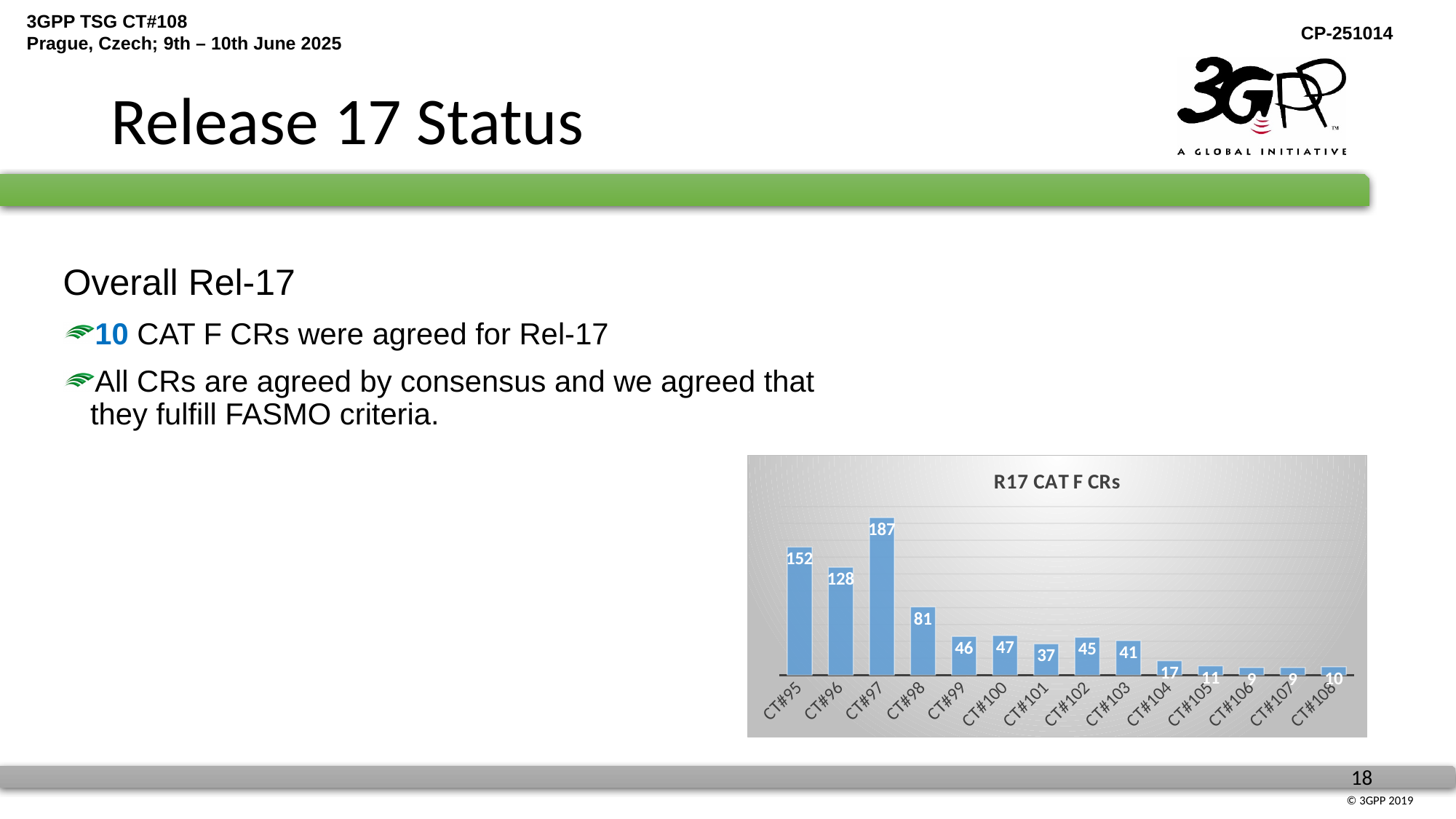

# Release 17 Status
Overall Rel-17
10 CAT F CRs were agreed for Rel-17
All CRs are agreed by consensus and we agreed that they fulfill FASMO criteria.

### Chart: R17 CAT F CRs

| Category | 系列 1 |
|---|---|
| CT#95 | 152.0 |
| CT#96 | 128.0 |
| CT#97 | 187.0 |
| CT#98 | 81.0 |
| CT#99 | 46.0 |
| CT#100 | 47.0 |
| CT#101 | 37.0 |
| CT#102 | 45.0 |
| CT#103 | 41.0 |
| CT#104 | 17.0 |
| CT#105 | 11.0 |
| CT#106 | 9.0 |
| CT#107 | 9.0 |
| CT#108 | 10.0 |